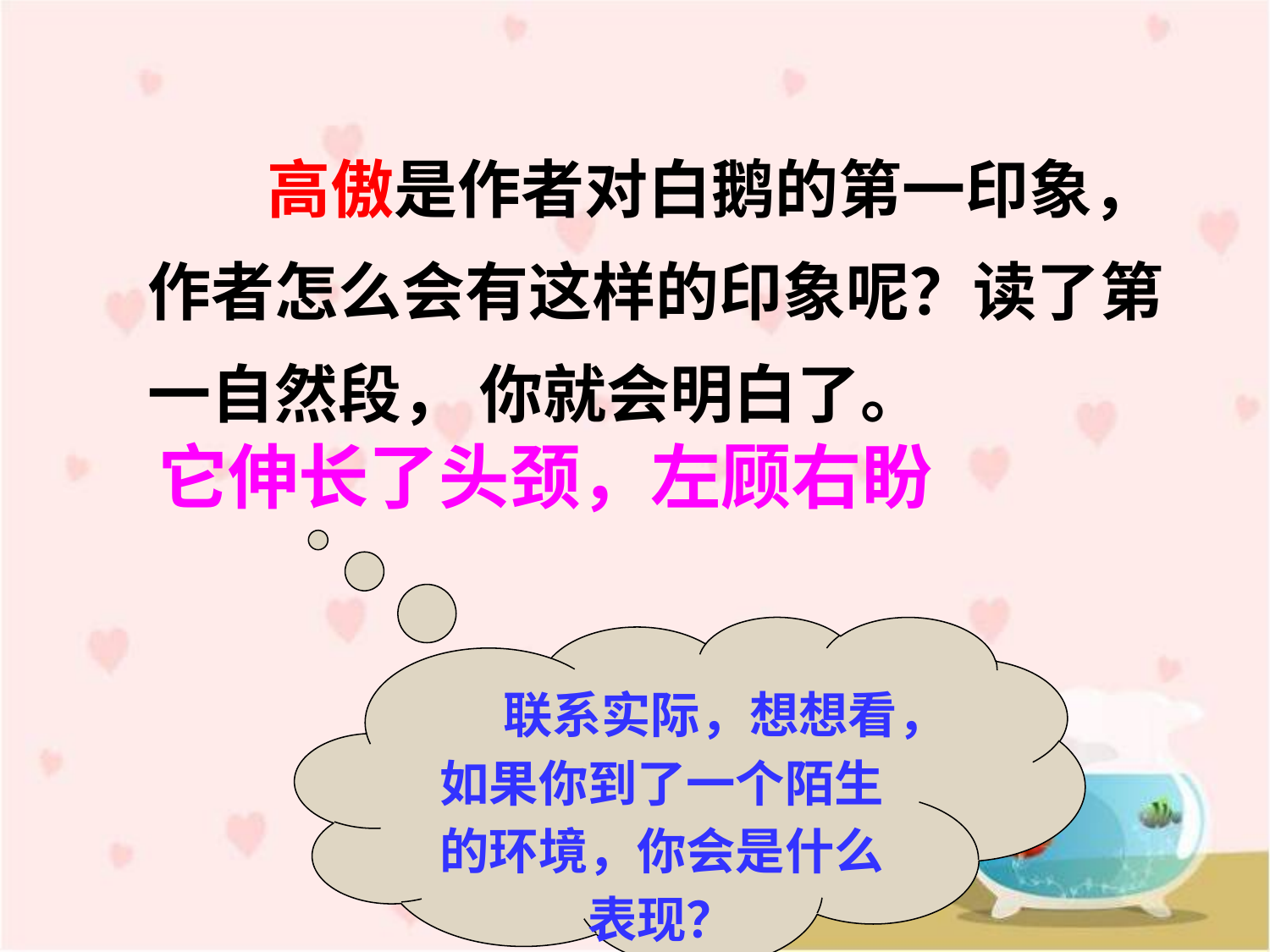

高傲是作者对白鹅的第一印象，作者怎么会有这样的印象呢？读了第一自然段， 你就会明白了。
它伸长了头颈，左顾右盼
       联系实际，想想看，如果你到了一个陌生的环境，你会是什么表现？